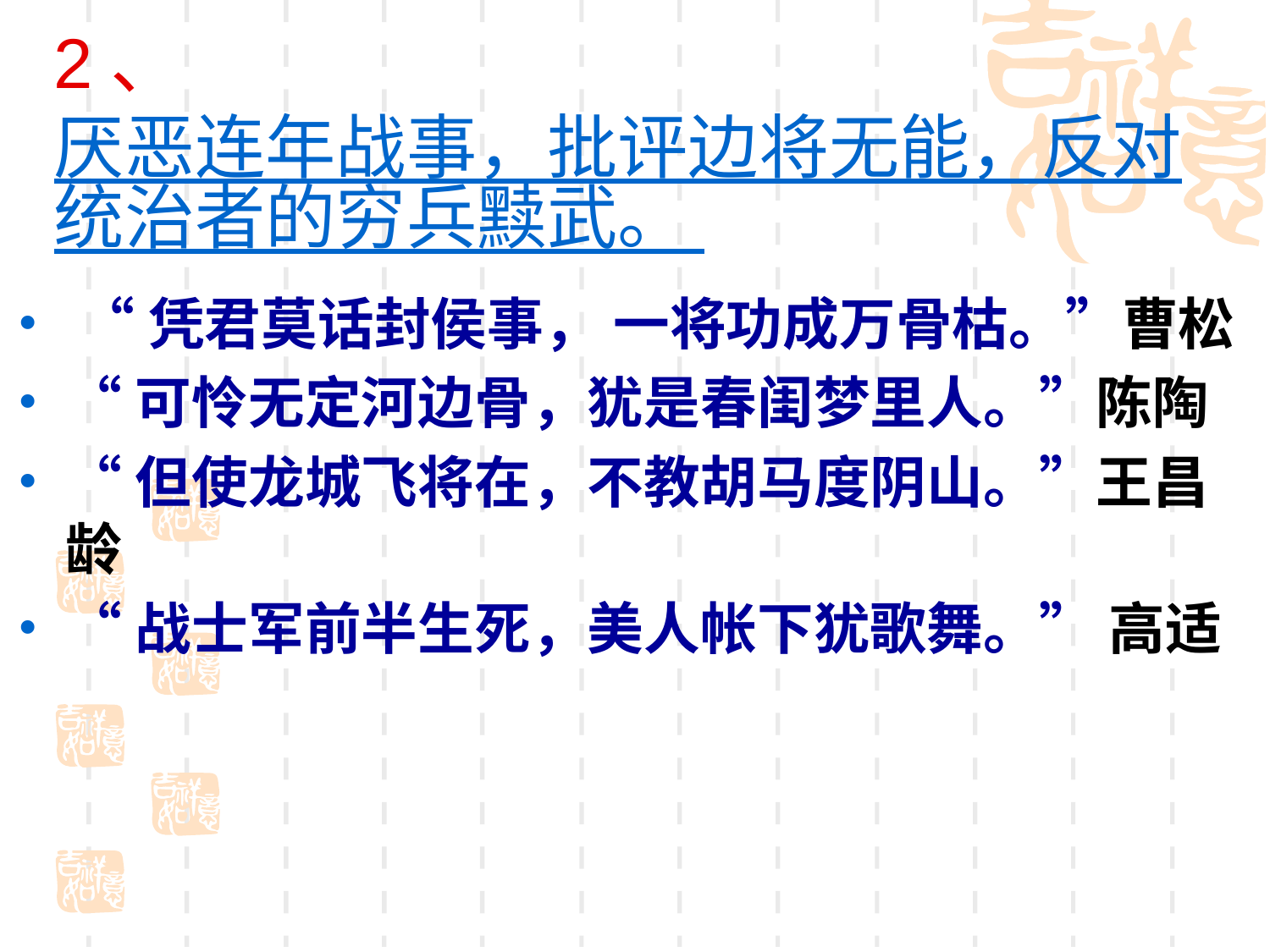

2、厌恶连年战事，批评边将无能，反对统治者的穷兵黩武。
 “凭君莫话封侯事， 一将功成万骨枯。”曹松
“可怜无定河边骨，犹是春闺梦里人。”陈陶
“但使龙城飞将在，不教胡马度阴山。”王昌龄
“战士军前半生死，美人帐下犹歌舞。” 高适